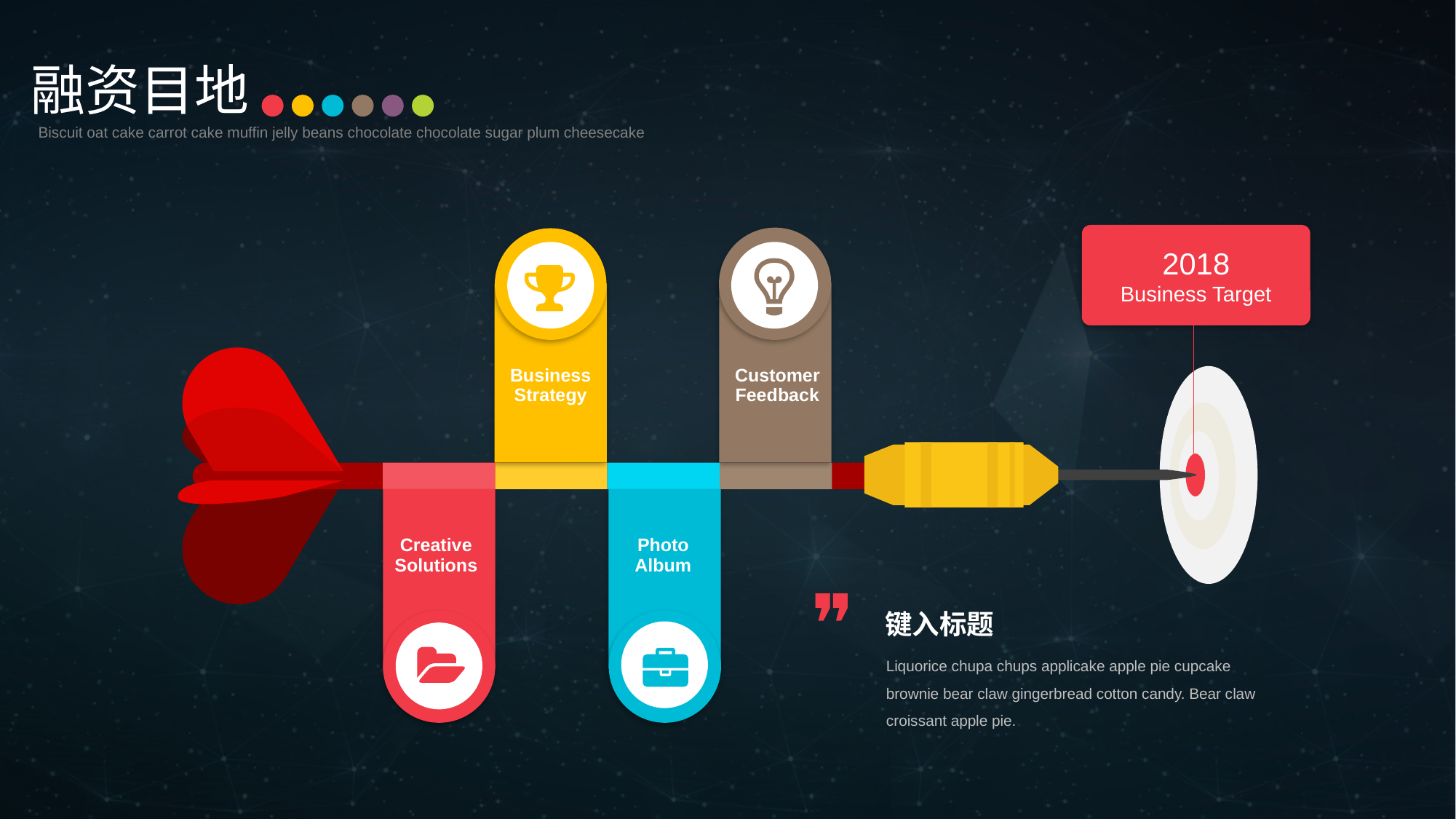

融资目地

Biscuit oat cake carrot cake muffin jelly beans chocolate chocolate sugar plum cheesecake
2018
Business Target

Customer
Feedback

Business
Strategy

Creative
Solutions

Photo
Album

❞
键入标题

Liquorice chupa chups applicake apple pie cupcake brownie bear claw gingerbread cotton candy. Bear claw croissant apple pie.